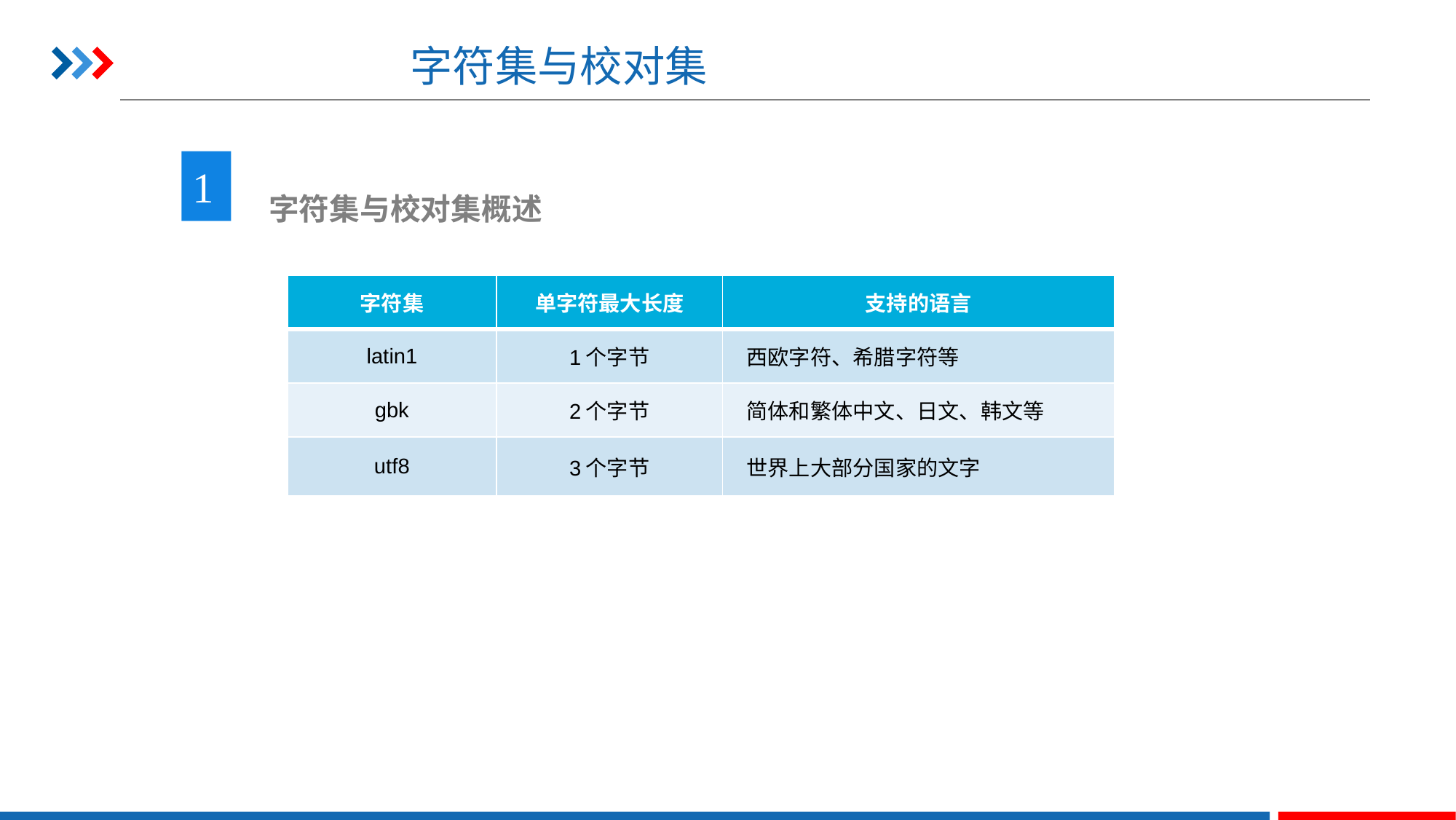

# 字符集与校对集

1
  字符集与校对集概述
| 字符集 | 单字符最大长度 | 支持的语言 |
| --- | --- | --- |
| latin1 | 1个字节 | 西欧字符、希腊字符等 |
| gbk | 2个字节 | 简体和繁体中文、日文、韩文等 |
| utf8 | 3个字节 | 世界上大部分国家的文字 |